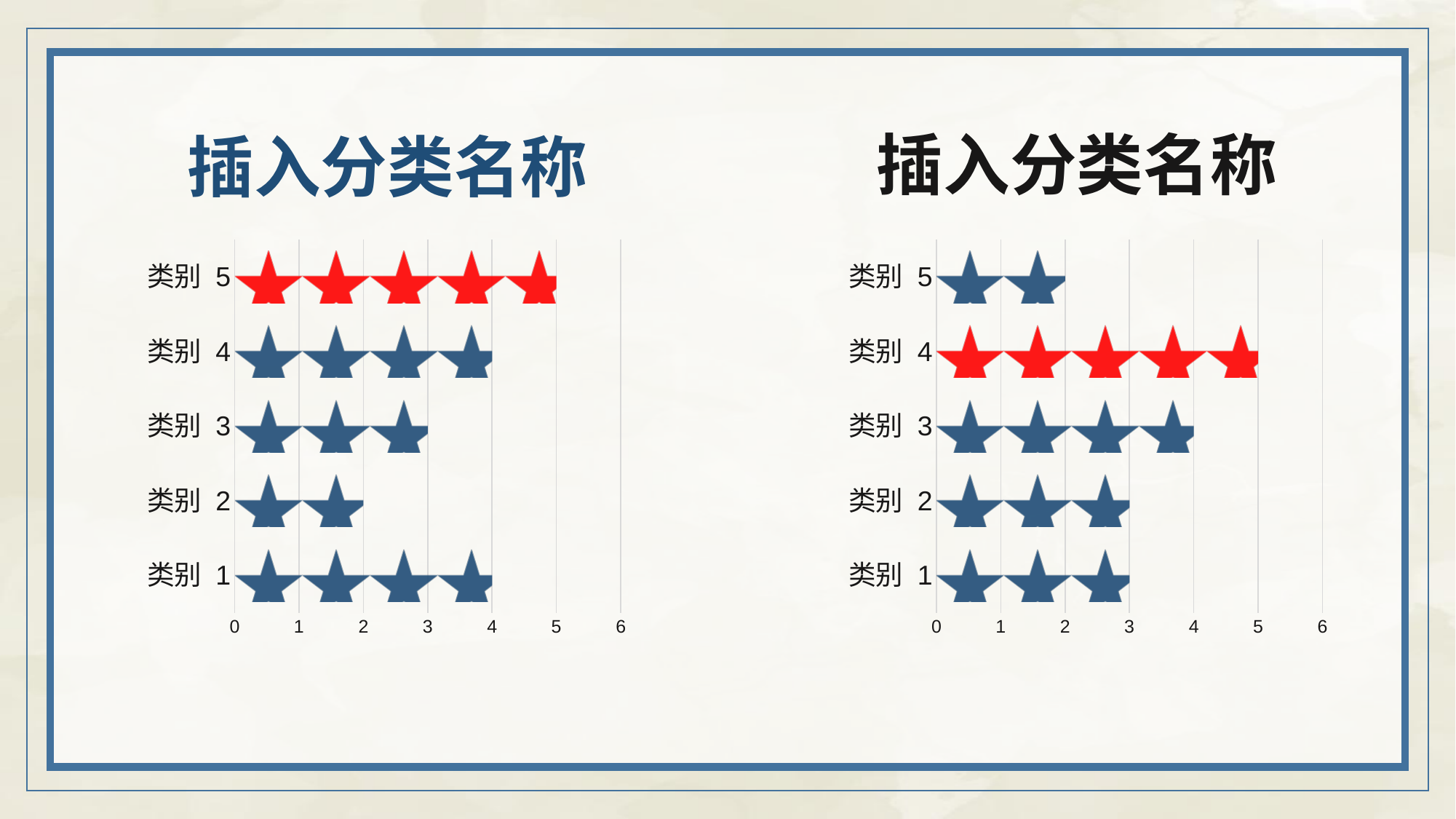

插入分类名称
插入分类名称

### Chart

| Category | 系列 1 |
|---|---|
| 类别 1 | 4.0 |
| 类别 2 | 2.0 |
| 类别 3 | 3.0 |
| 类别 4 | 4.0 |
| 类别 5 | 5.0 |

### Chart

| Category | 系列 1 |
|---|---|
| 类别 1 | 3.0 |
| 类别 2 | 3.0 |
| 类别 3 | 4.0 |
| 类别 4 | 5.0 |
| 类别 5 | 2.0 |